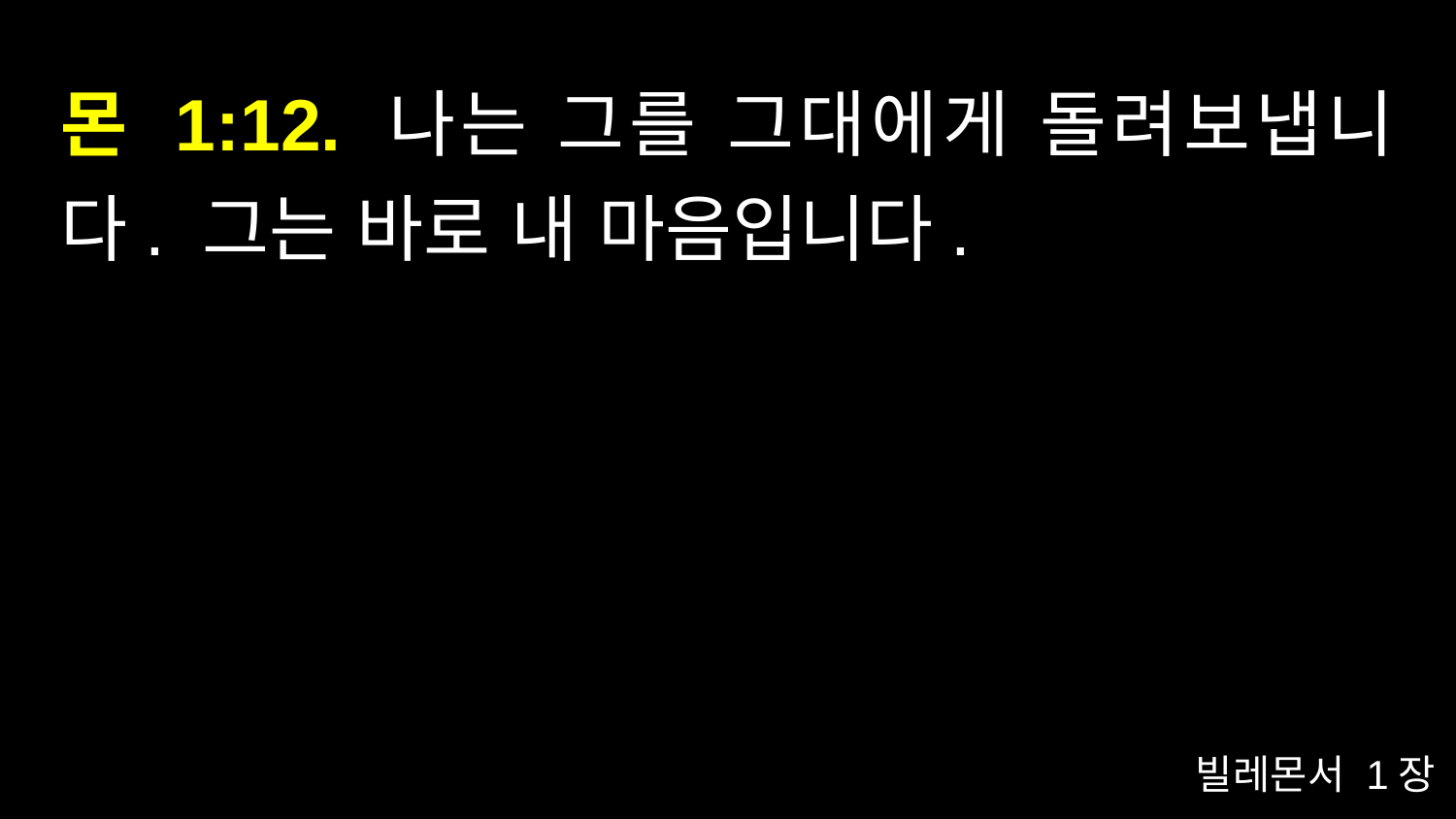

# 몬 1:12. 나는 그를 그대에게 돌려보냅니다. 그는 바로 내 마음입니다.
빌레몬서 1장